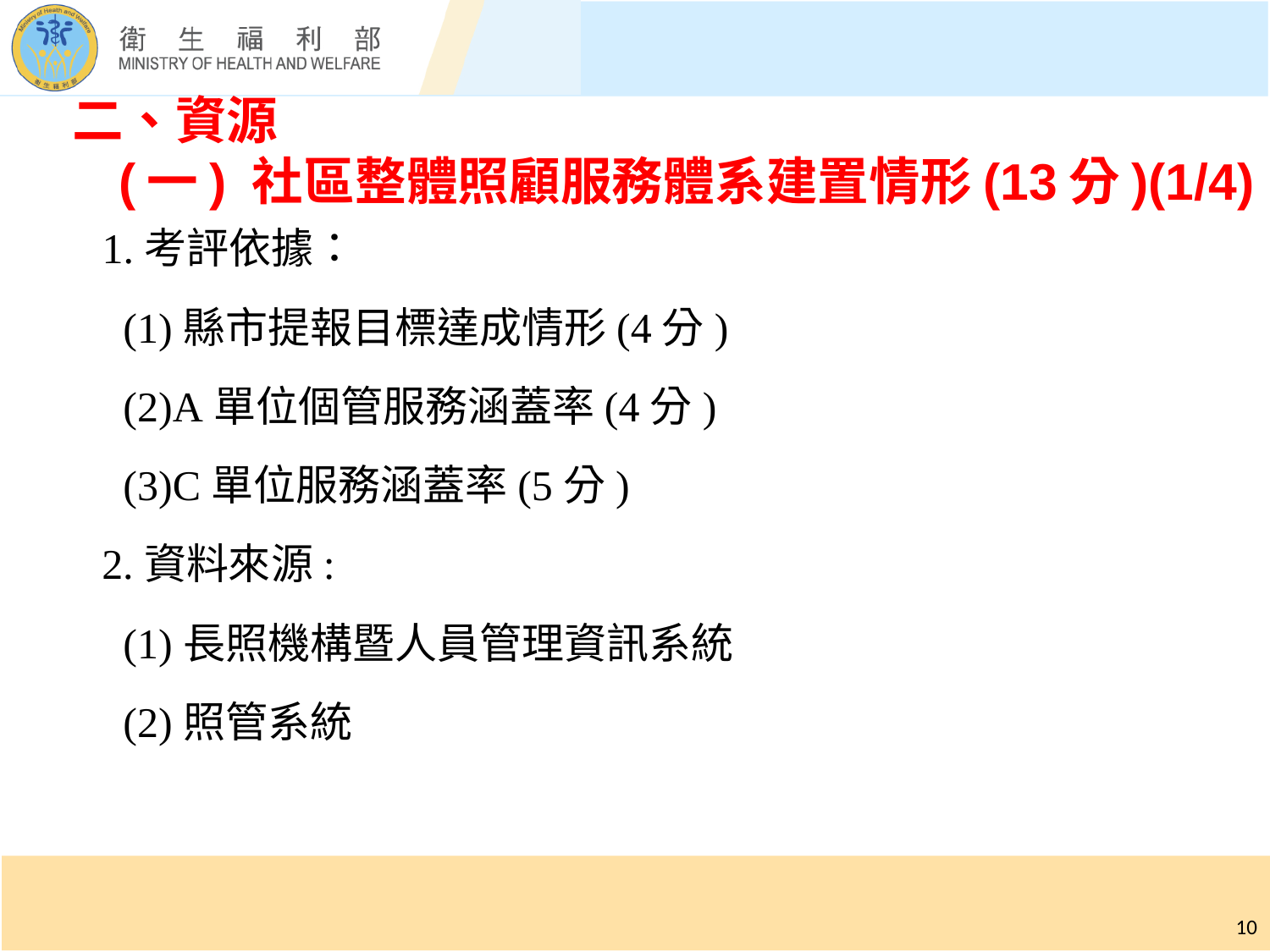

# 二、資源 (一) 社區整體照顧服務體系建置情形(13分)(1/4)
1.考評依據：
  (1)縣市提報目標達成情形(4分)
  (2)A單位個管服務涵蓋率(4分)
  (3)C單位服務涵蓋率(5分)
2.資料來源:
  (1)長照機構暨人員管理資訊系統
  (2)照管系統

10